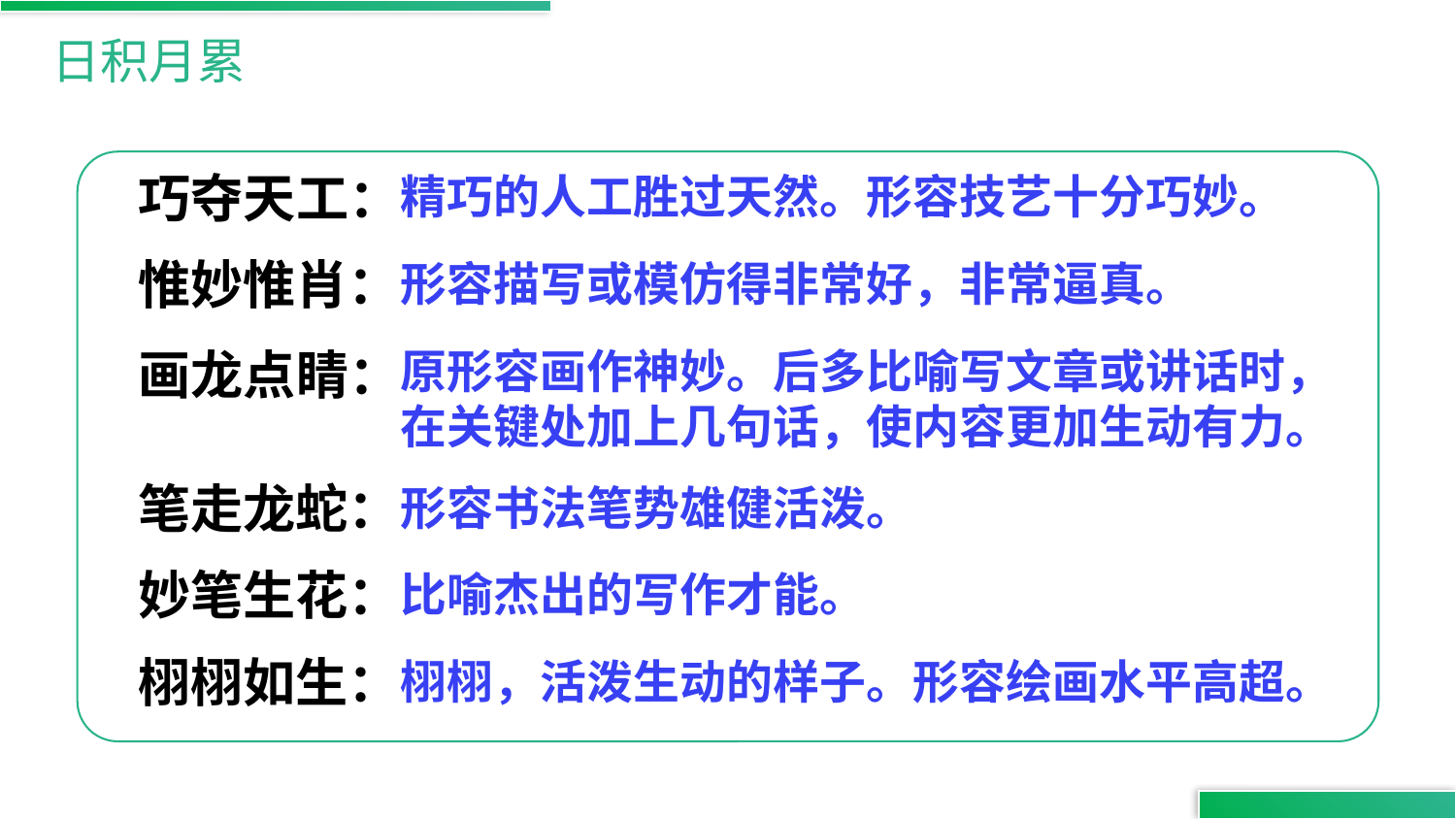

日积月累
巧夺天工：
精巧的人工胜过天然。形容技艺十分巧妙。
惟妙惟肖：
形容描写或模仿得非常好，非常逼真。
画龙点睛：
原形容画作神妙。后多比喻写文章或讲话时，在关键处加上几句话，使内容更加生动有力。
笔走龙蛇：
形容书法笔势雄健活泼。
妙笔生花：
比喻杰出的写作才能。
栩栩如生：
栩栩，活泼生动的样子。形容绘画水平高超。